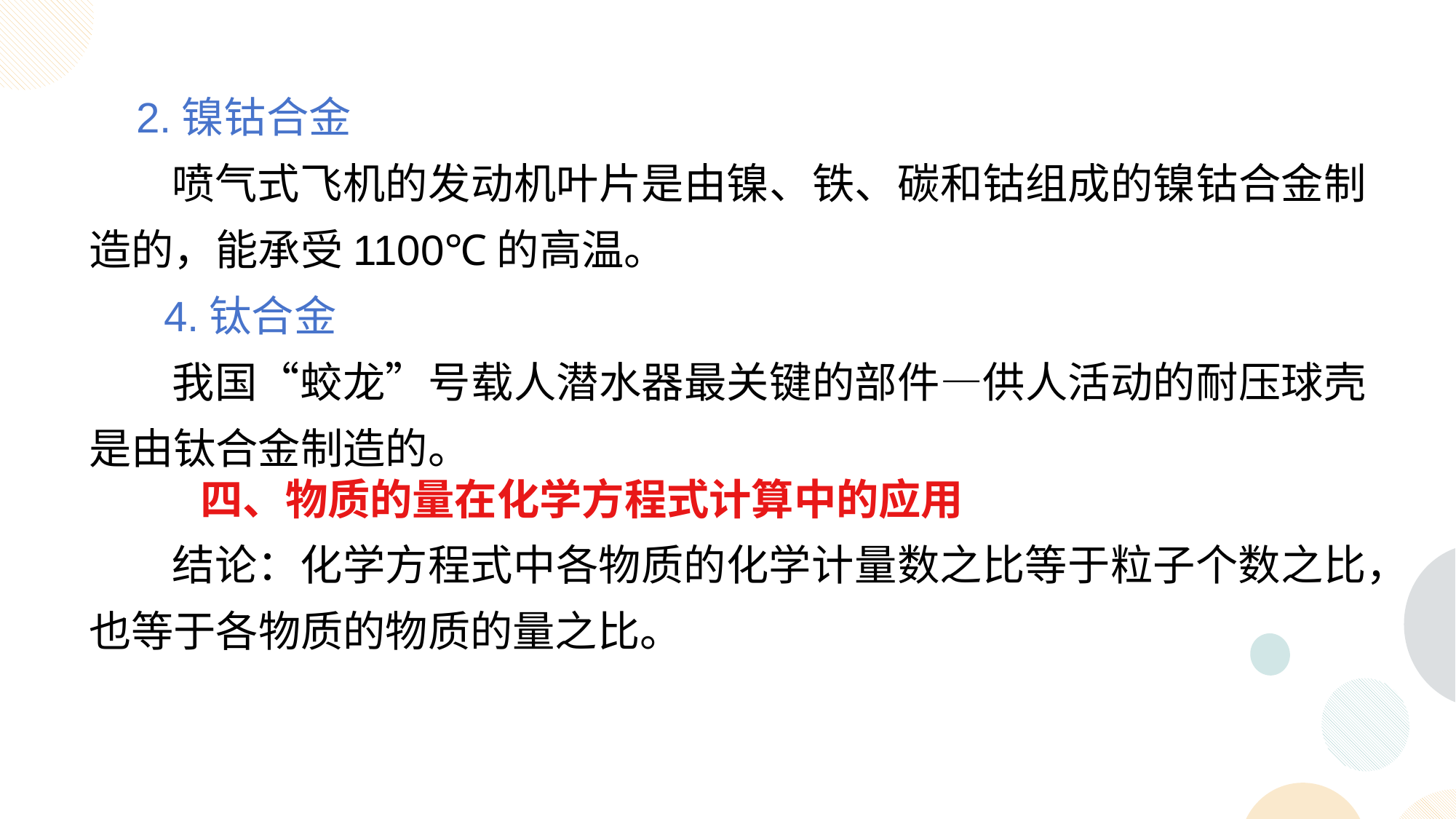

2.镍钴合金
 喷气式飞机的发动机叶片是由镍、铁、碳和钴组成的镍钴合金制造的，能承受1100℃的高温。
 4.钛合金
 我国“蛟龙”号载人潜水器最关键的部件—供人活动的耐压球壳是由钛合金制造的。
    四、物质的量在化学方程式计算中的应用
 结论：化学方程式中各物质的化学计量数之比等于粒子个数之比，也等于各物质的物质的量之比。